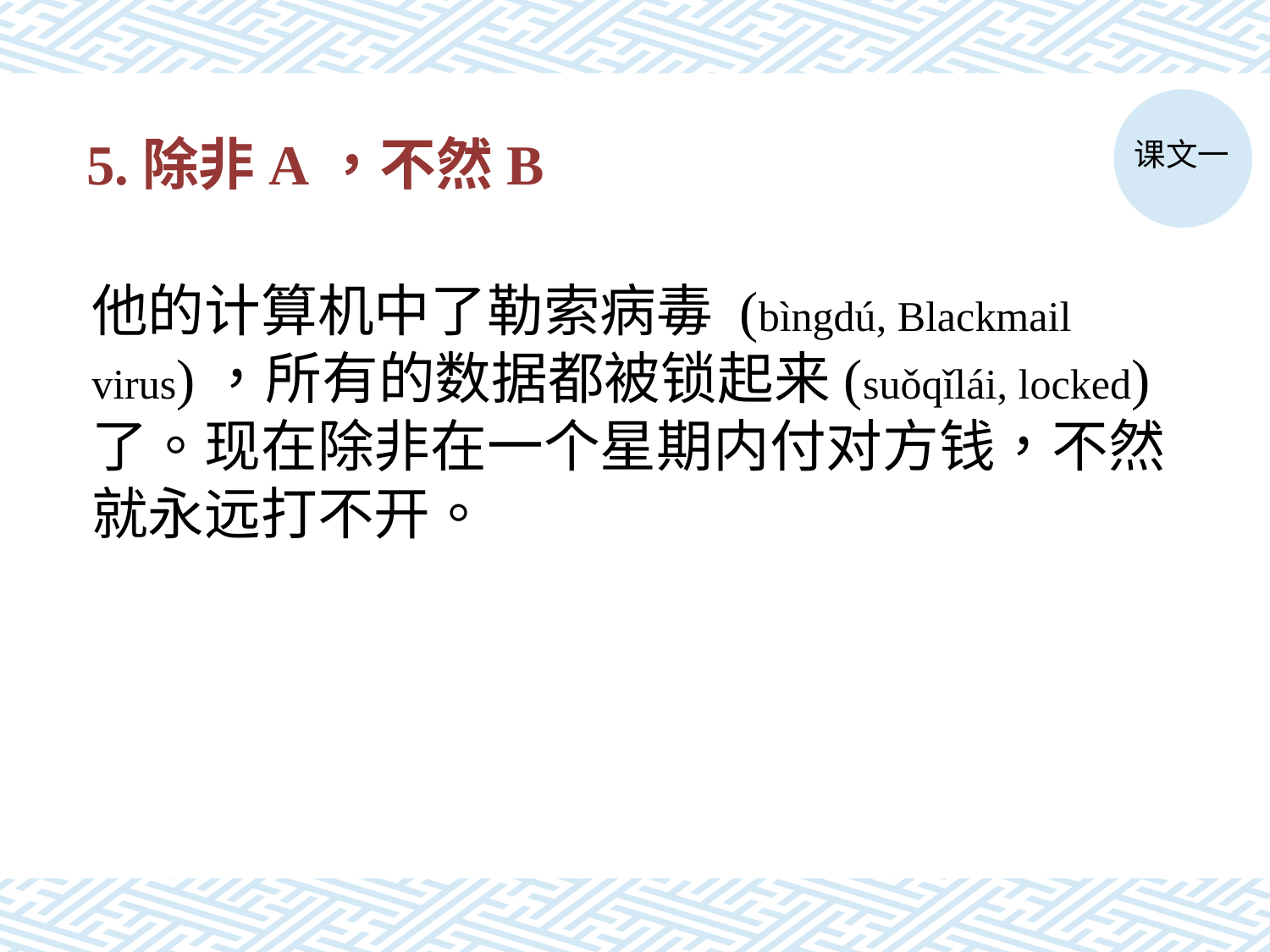

课文一
# 5.除非A，不然B
他的计算机中了勒索病毒 (bìngdú, Blackmail virus)，所有的数据都被锁起来(suǒqǐlái, locked)了。现在除非在一个星期内付对方钱，不然就永远打不开。